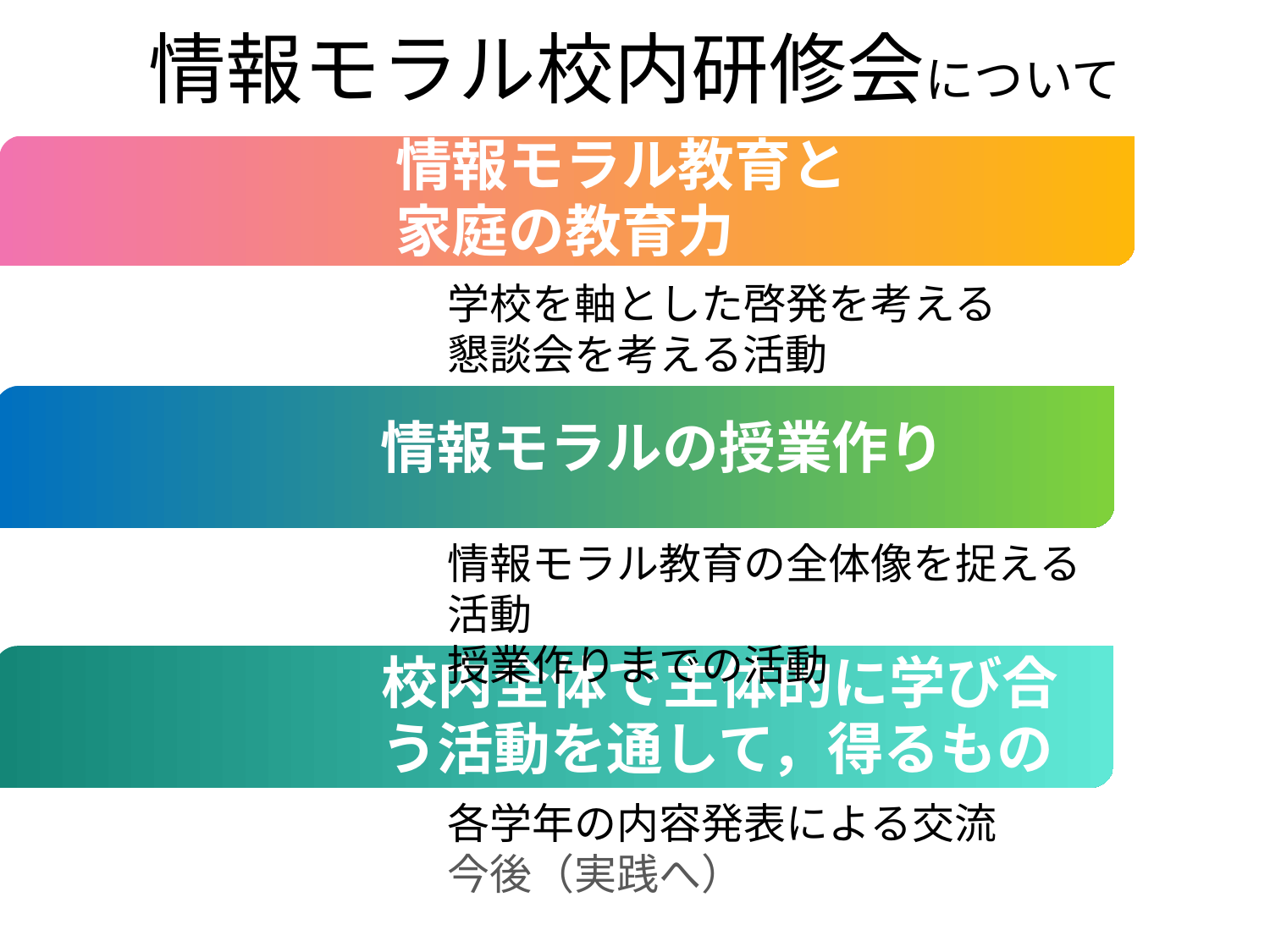

情報モラル校内研修会について
情報モラル教育と
家庭の教育力

学校を軸とした啓発を考える
懇談会を考える活動

情報モラルの授業作り
情報モラル教育の全体像を捉える活動
授業作りまでの活動

校内全体で主体的に学び合
う活動を通して，得るもの
各学年の内容発表による交流
今後（実践へ）